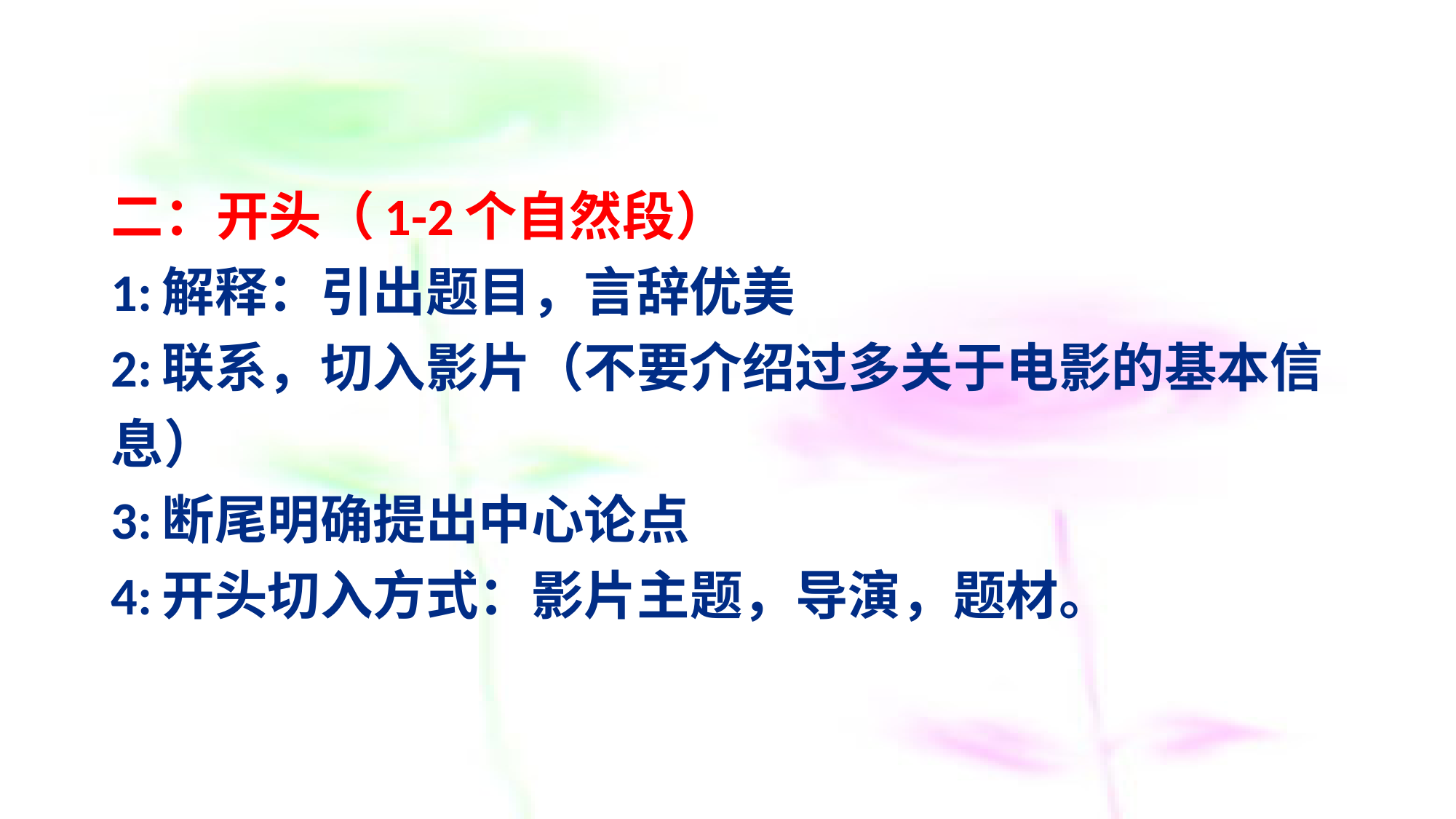

# 二：开头（1-2个自然段） 1:解释：引出题目，言辞优美 2:联系，切入影片（不要介绍过多关于电影的基本信息） 3:断尾明确提出中心论点 4:开头切入方式：影片主题，导演，题材。